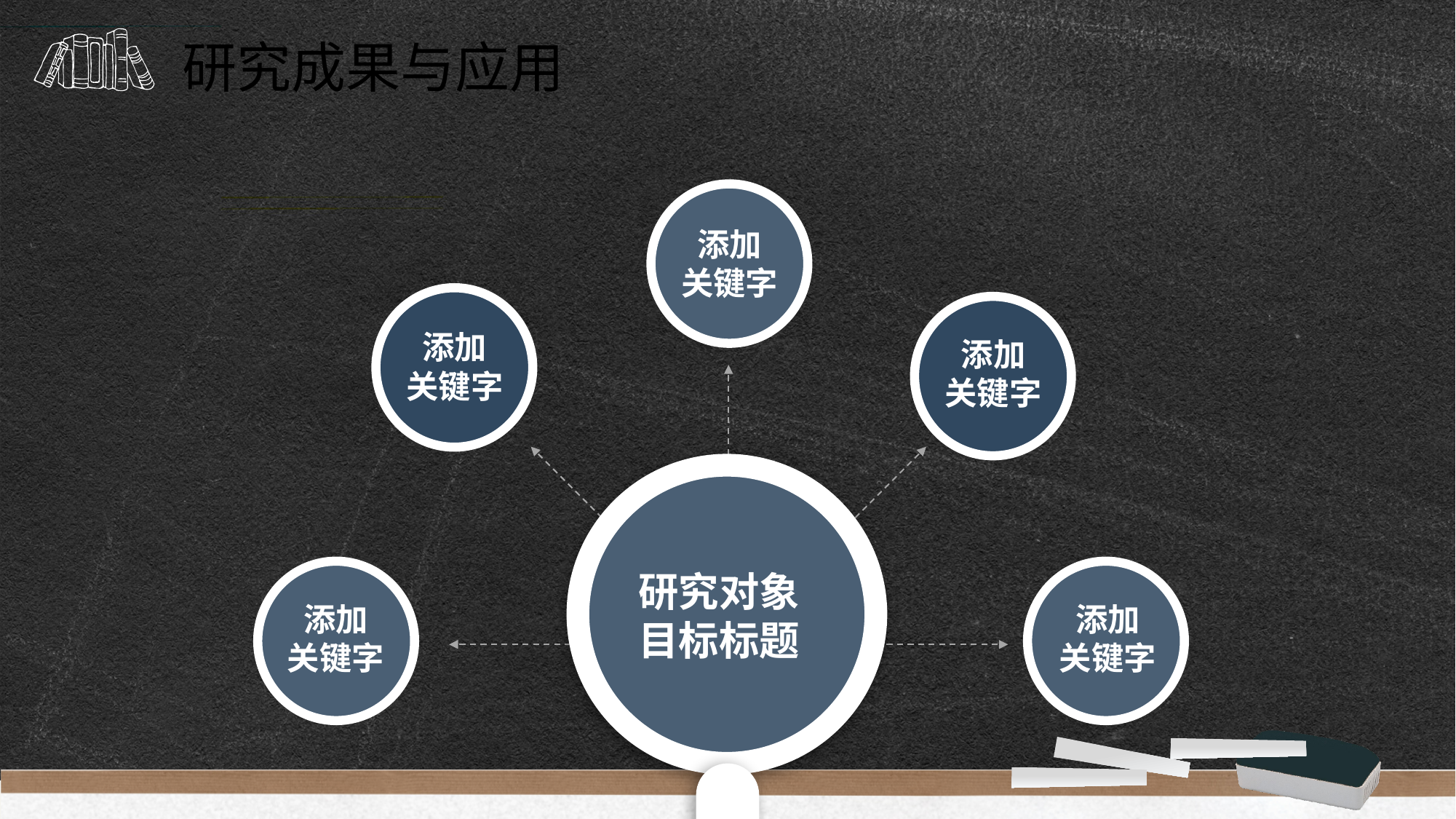

研究成果与应用

添加
关键字

添加
关键字
添加
关键字

研究对象目标标题

添加
关键字
添加
关键字